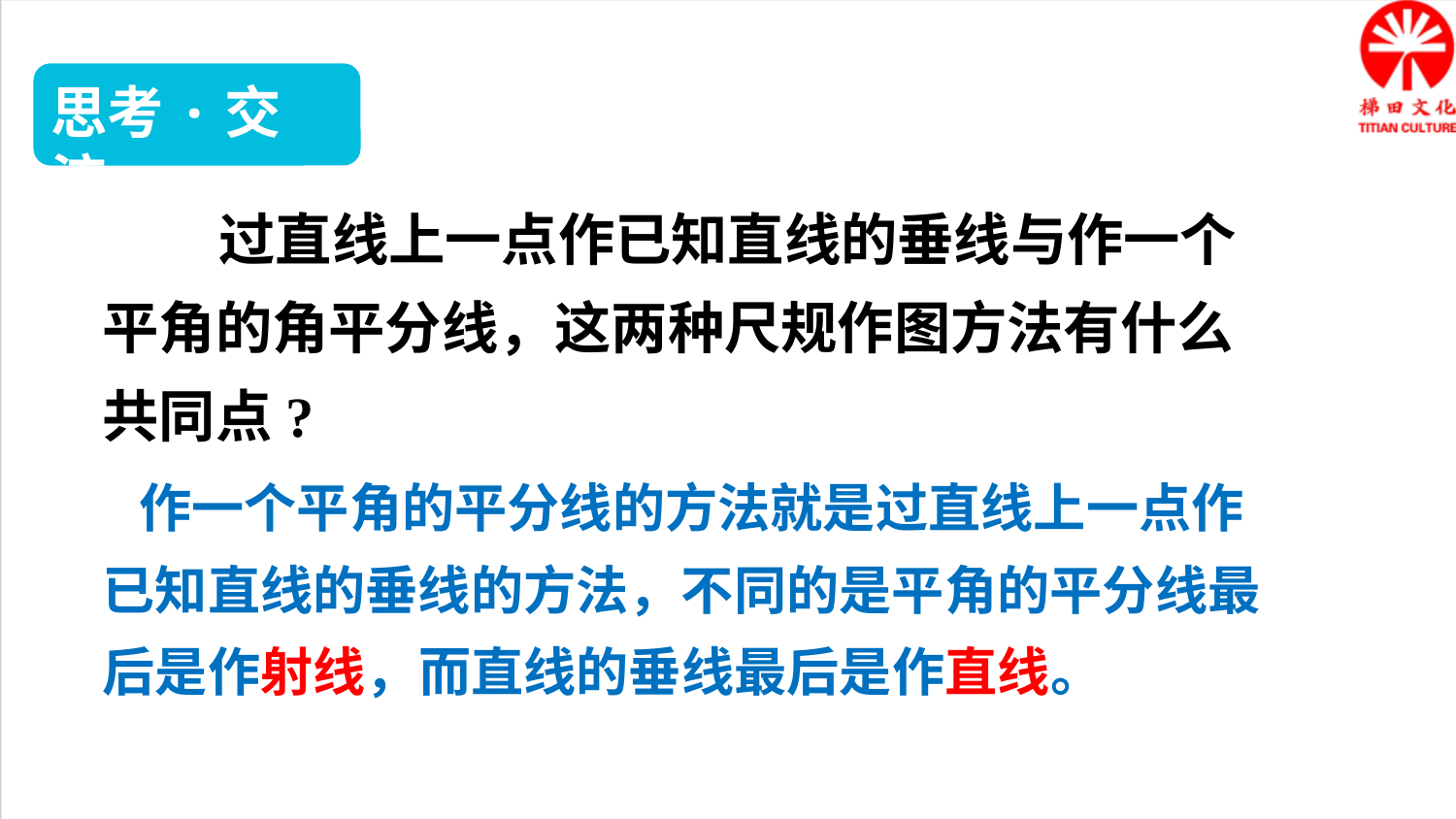

思考·交流
        过直线上一点作已知直线的垂线与作一个平角的角平分线，这两种尺规作图方法有什么共同点?
  作一个平角的平分线的方法就是过直线上一点作已知直线的垂线的方法，不同的是平角的平分线最后是作射线，而直线的垂线最后是作直线。